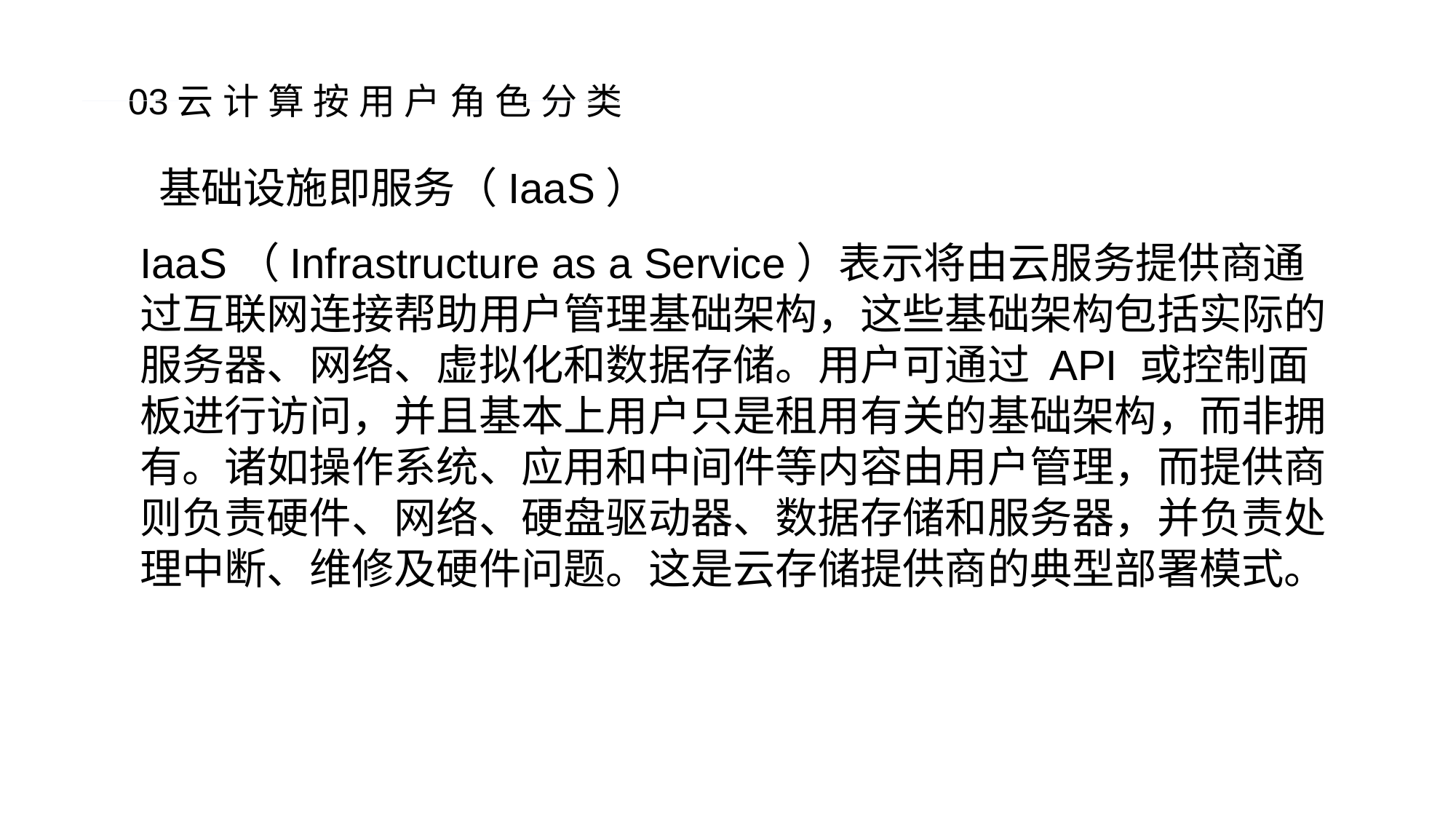

03云计算按用户角色分类
基础设施即服务（IaaS）
IaaS（Infrastructure as a Service）表示将由云服务提供商通过互联网连接帮助用户管理基础架构，这些基础架构包括实际的服务器、网络、虚拟化和数据存储。用户可通过 API 或控制面板进行访问，并且基本上用户只是租用有关的基础架构，而非拥有。诸如操作系统、应用和中间件等内容由用户管理，而提供商则负责硬件、网络、硬盘驱动器、数据存储和服务器，并负责处理中断、维修及硬件问题。这是云存储提供商的典型部署模式。